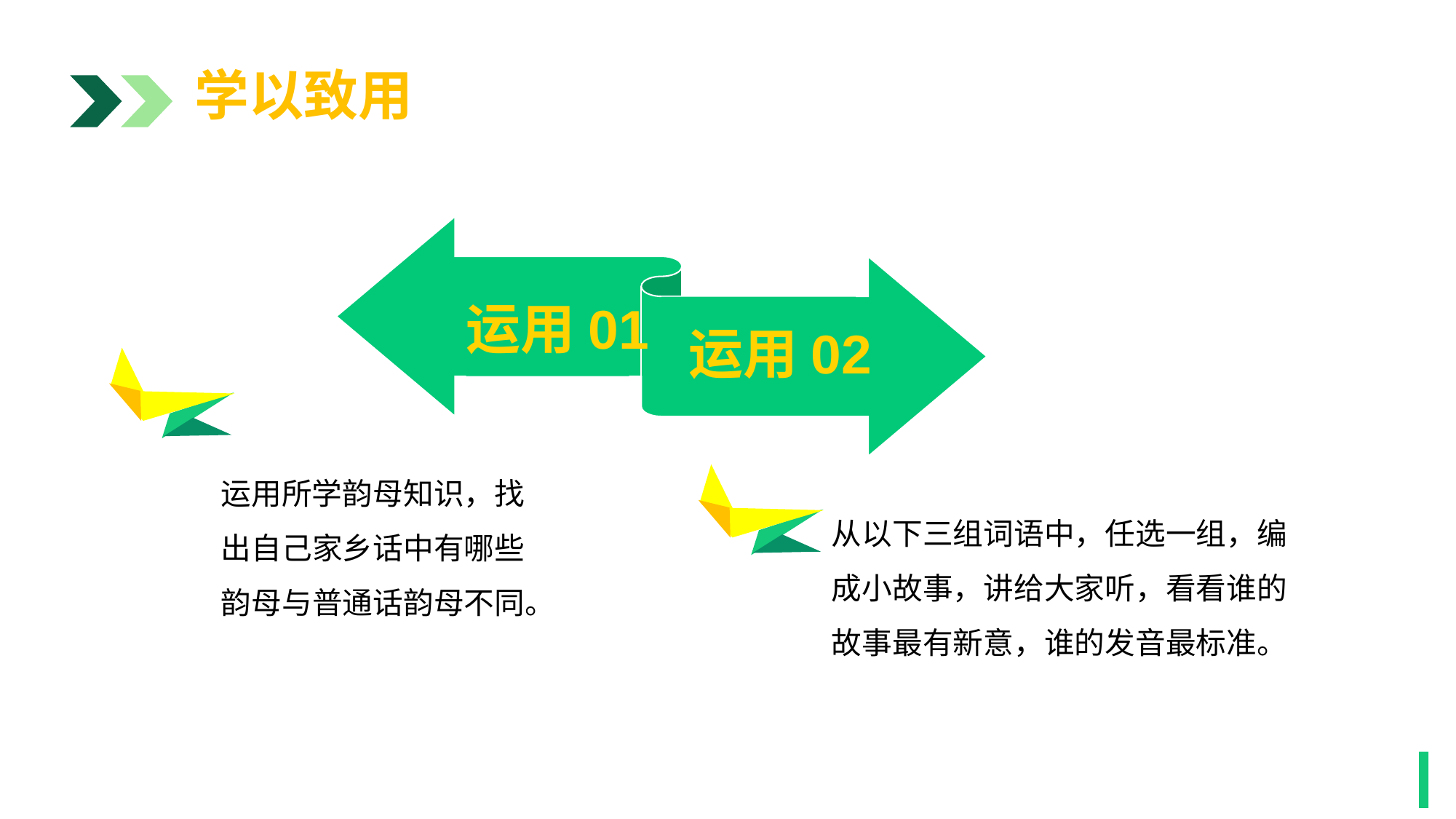

学以致用

运用01
运用02
1

运用所学韵母知识，找出自己家乡话中有哪些韵母与普通话韵母不同。

从以下三组词语中，任选一组，编成小故事，讲给大家听，看看谁的故事最有新意，谁的发音最标准。

1
10